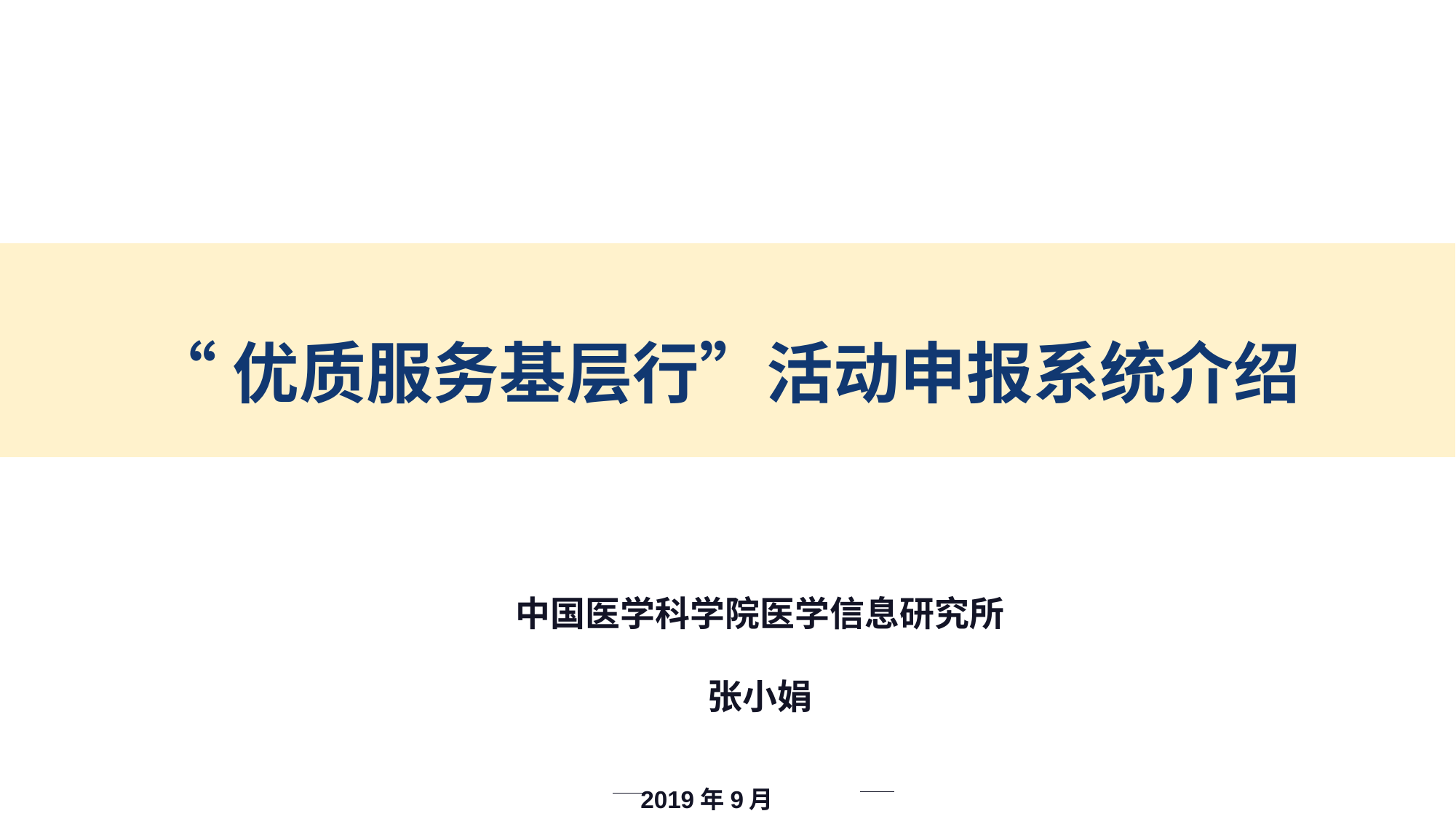

“优质服务基层行”活动申报系统介绍

中国医学科学院医学信息研究所
张小娟

2019年9月